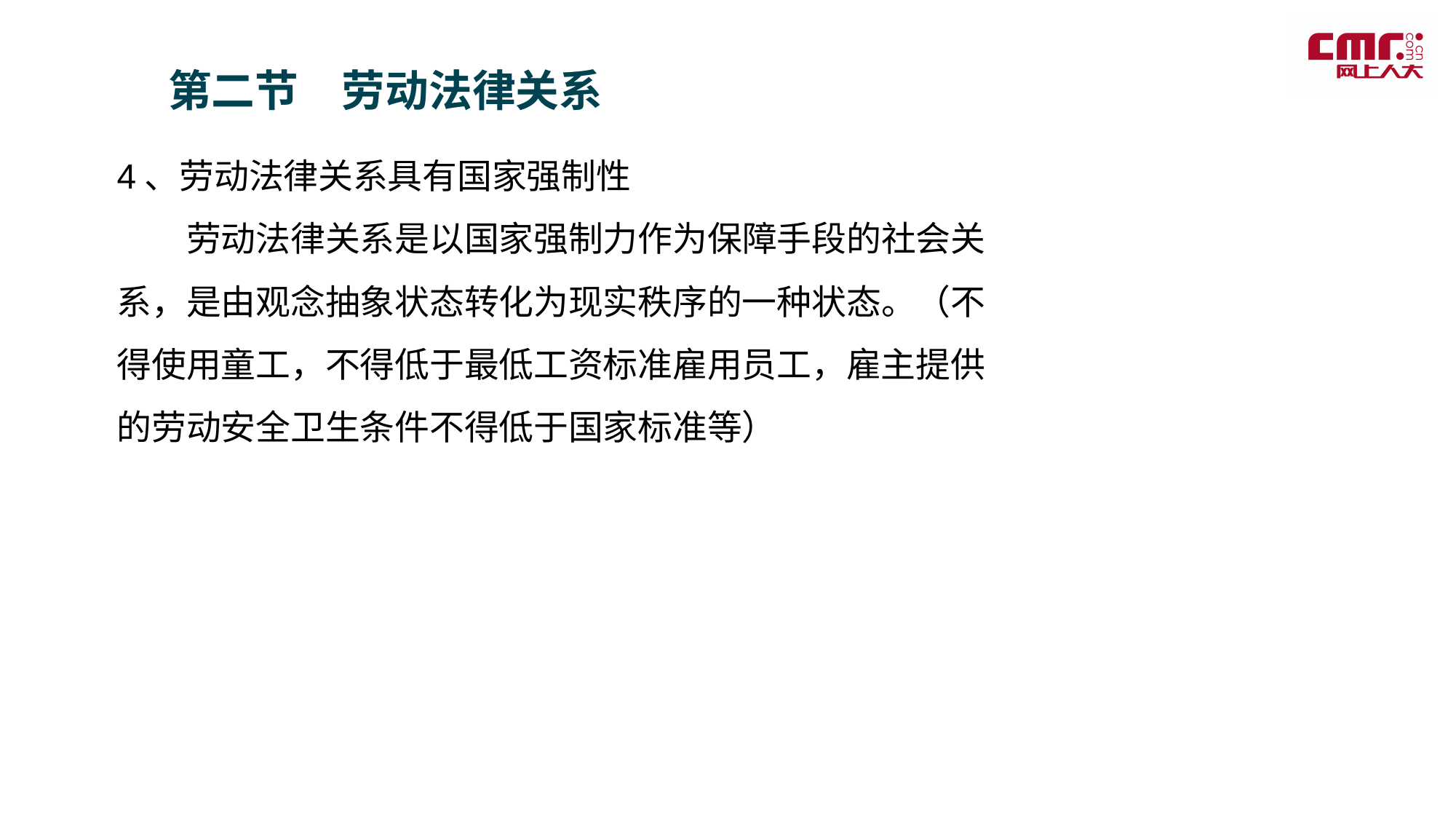

第二节　劳动法律关系
4、劳动法律关系具有国家强制性
　　劳动法律关系是以国家强制力作为保障手段的社会关系，是由观念抽象状态转化为现实秩序的一种状态。（不得使用童工，不得低于最低工资标准雇用员工，雇主提供的劳动安全卫生条件不得低于国家标准等）